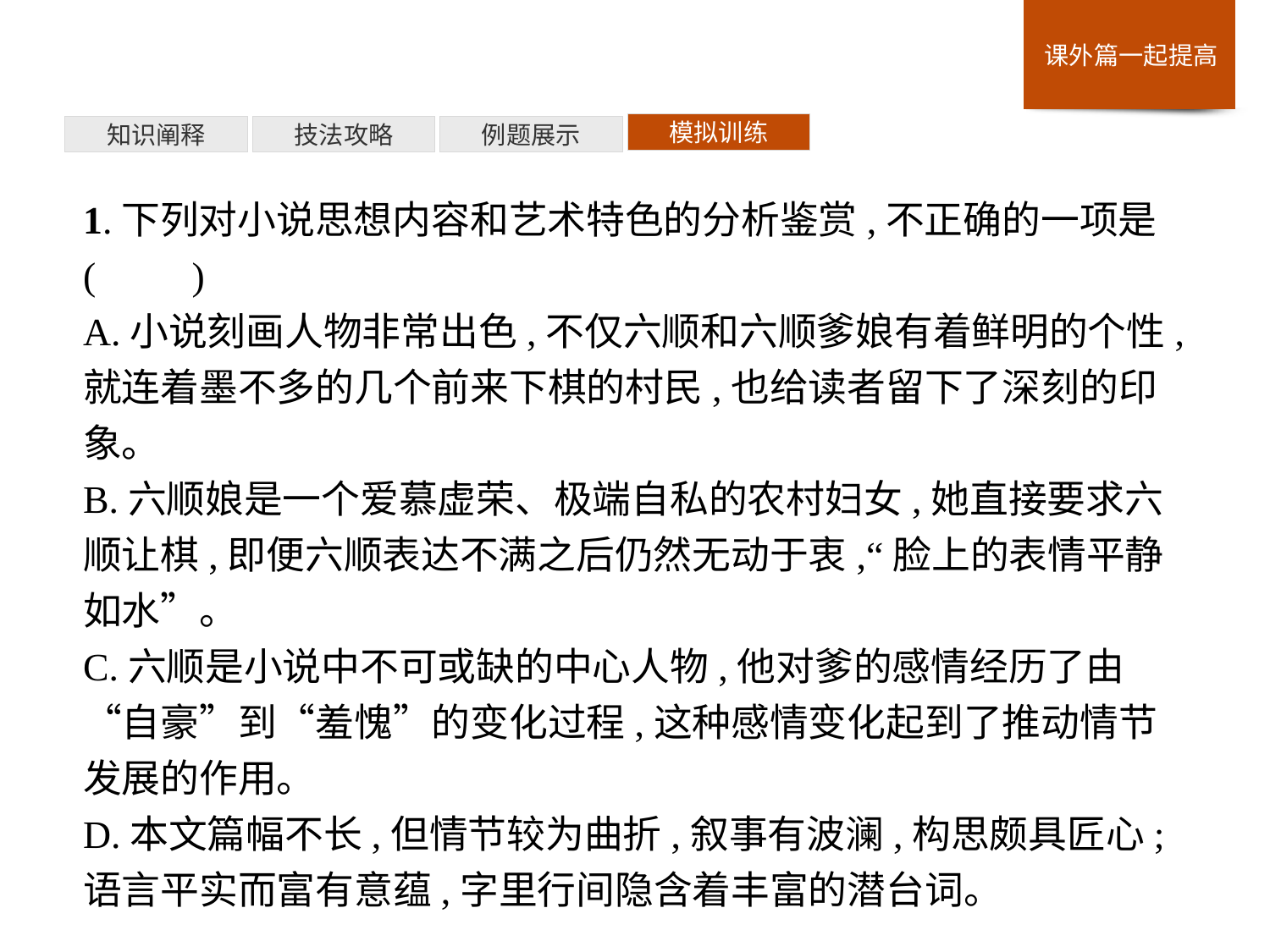

模拟训练
例题展示
技法攻略
知识阐释
1.下列对小说思想内容和艺术特色的分析鉴赏,不正确的一项是(　　)
A.小说刻画人物非常出色,不仅六顺和六顺爹娘有着鲜明的个性,就连着墨不多的几个前来下棋的村民,也给读者留下了深刻的印象。
B.六顺娘是一个爱慕虚荣、极端自私的农村妇女,她直接要求六顺让棋,即便六顺表达不满之后仍然无动于衷,“脸上的表情平静如水”。
C.六顺是小说中不可或缺的中心人物,他对爹的感情经历了由“自豪”到“羞愧”的变化过程,这种感情变化起到了推动情节发展的作用。
D.本文篇幅不长,但情节较为曲折,叙事有波澜,构思颇具匠心;语言平实而富有意蕴,字里行间隐含着丰富的潜台词。